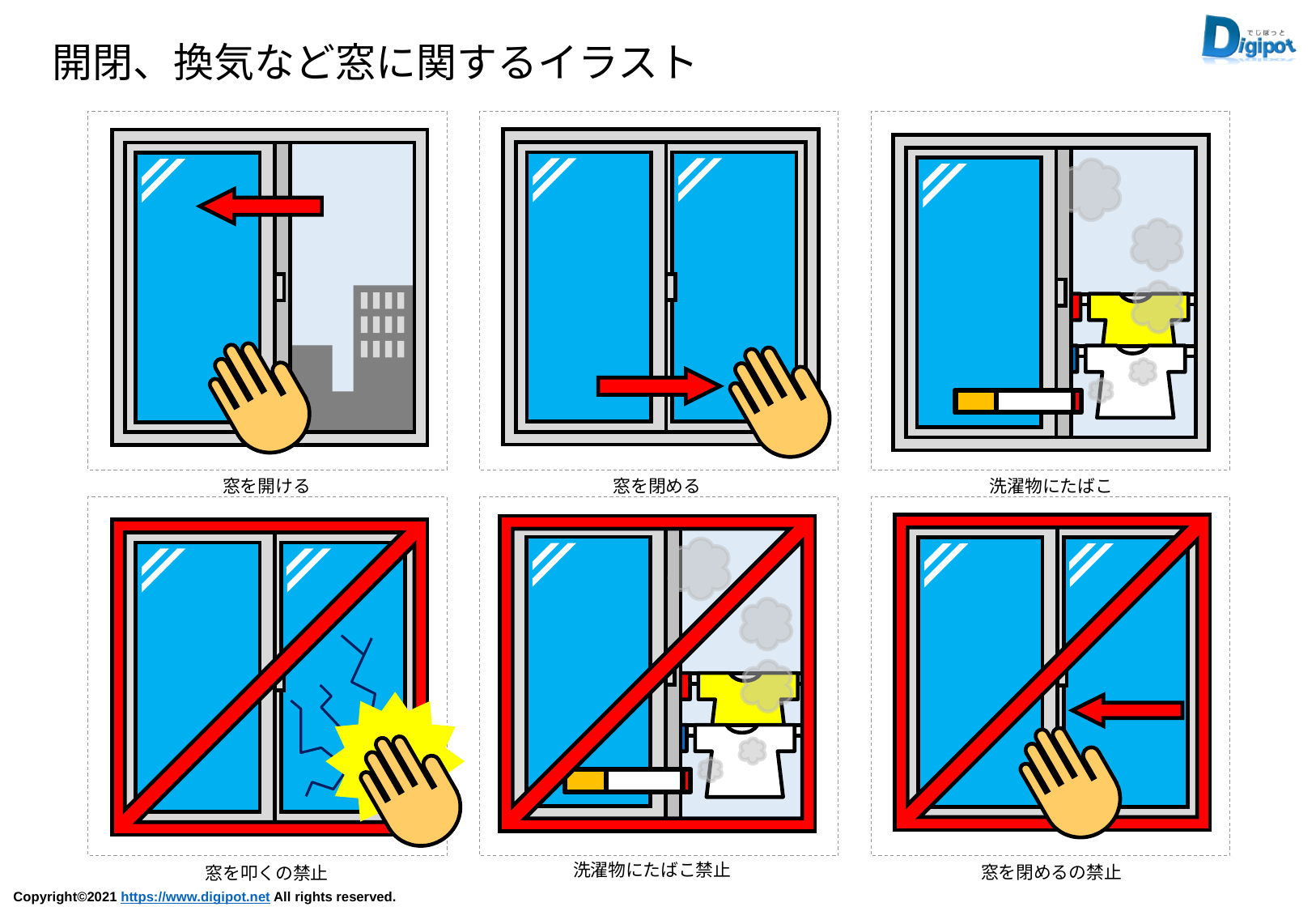

開閉、換気など窓に関するイラスト

窓を開ける
窓を閉める
洗濯物にたばこ

洗濯物にたばこ禁止
窓を閉めるの禁止
窓を叩くの禁止